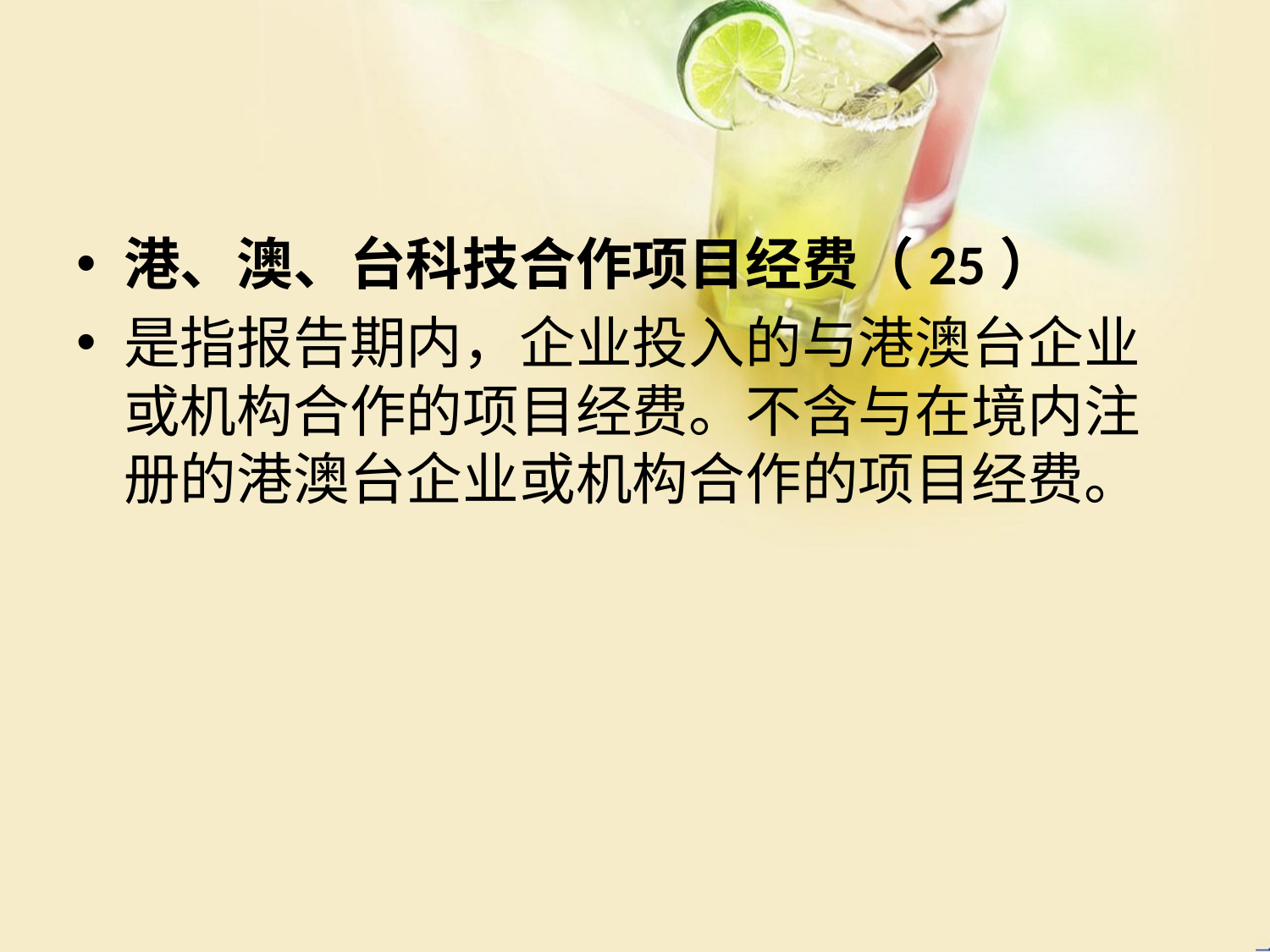

#
港、澳、台科技合作项目经费（25）
是指报告期内，企业投入的与港澳台企业或机构合作的项目经费。不含与在境内注册的港澳台企业或机构合作的项目经费。